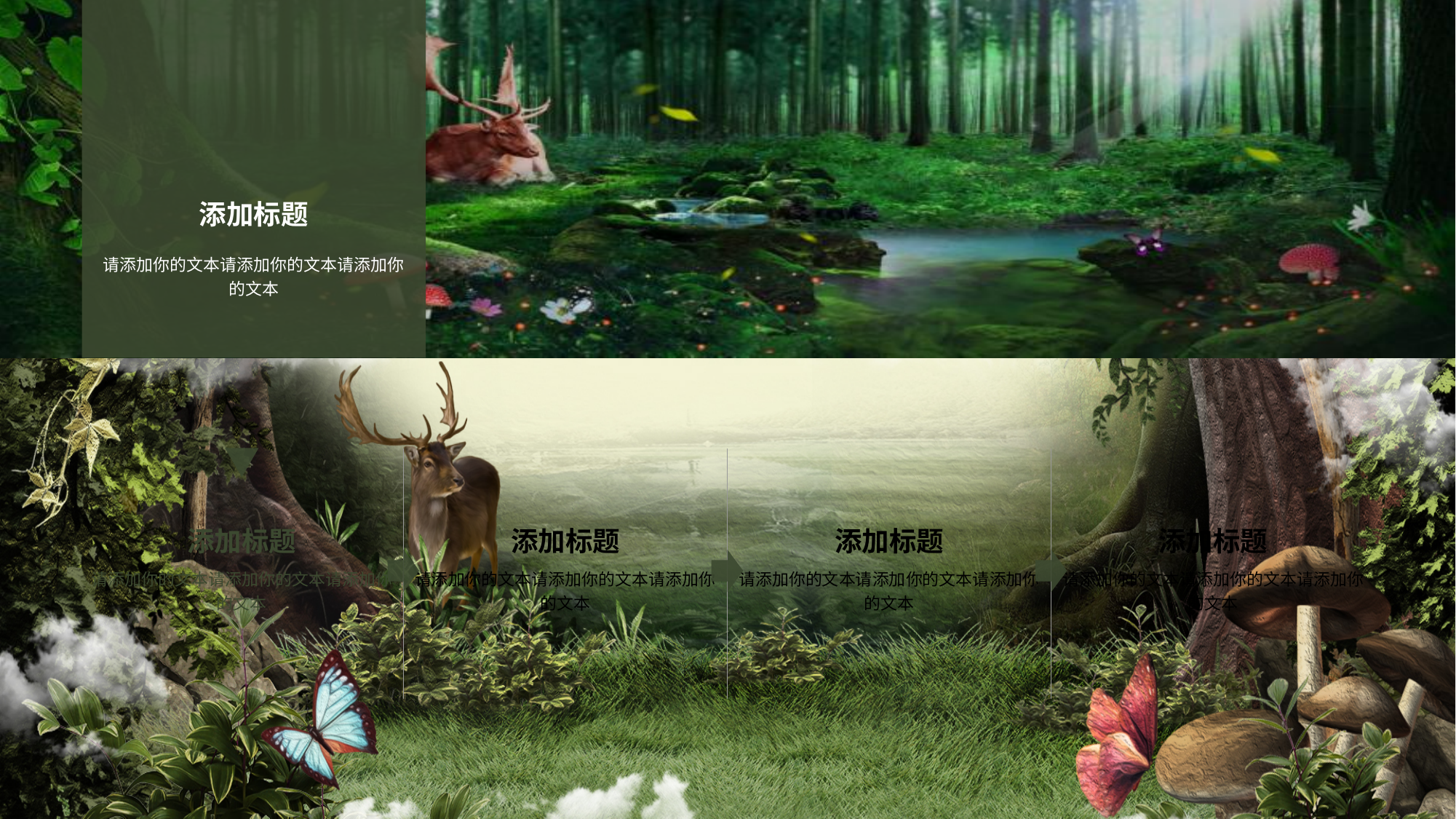

添加标题
请添加你的文本请添加你的文本请添加你的文本

添加标题
请添加你的文本请添加你的文本请添加你的文本
添加标题
请添加你的文本请添加你的文本请添加你的文本
添加标题
请添加你的文本请添加你的文本请添加你的文本
添加标题
请添加你的文本请添加你的文本请添加你的文本

#